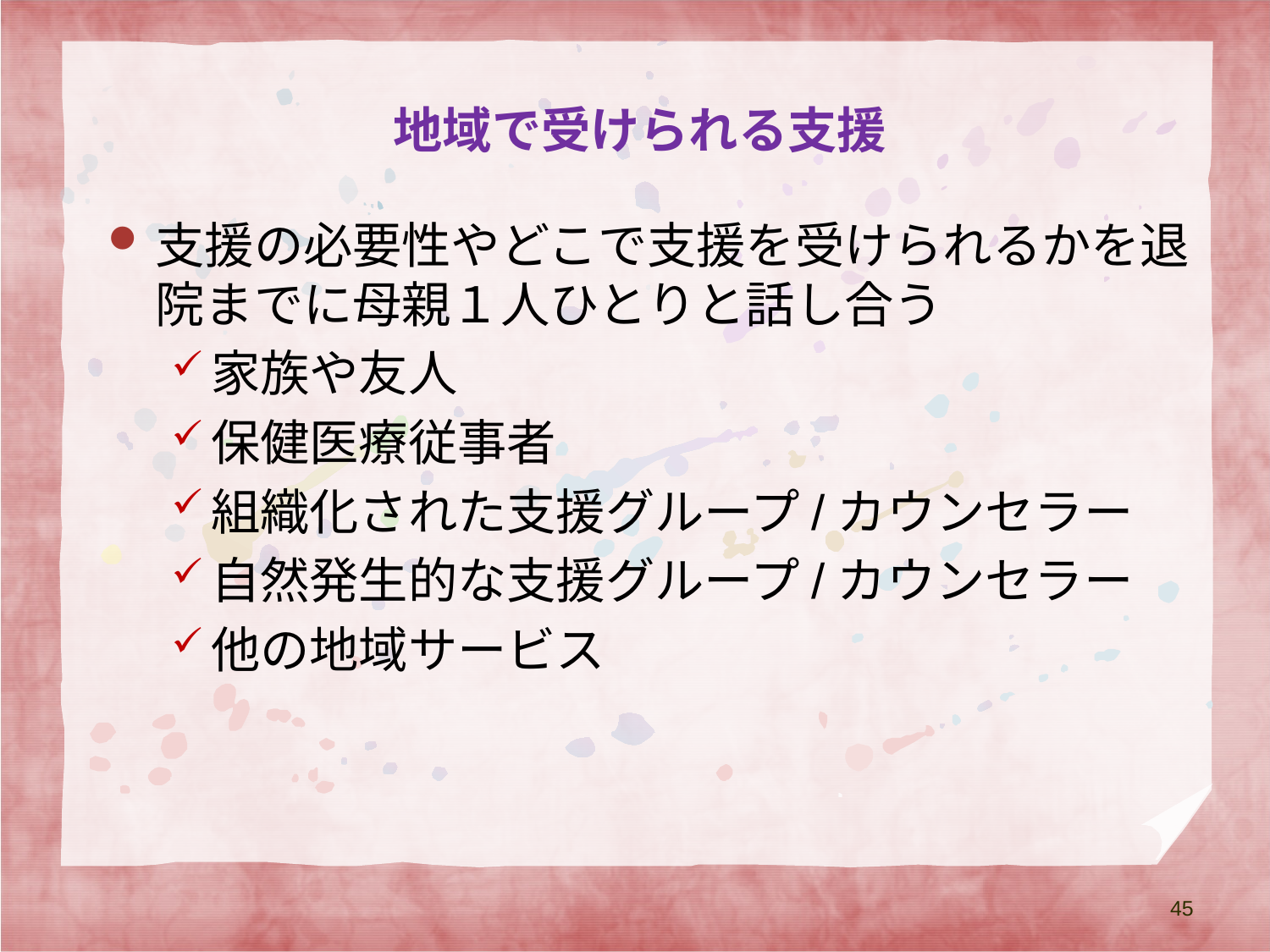

# 地域で受けられる支援
支援の必要性やどこで支援を受けられるかを退院までに母親１人ひとりと話し合う
家族や友人
保健医療従事者
組織化された支援グループ/カウンセラー
自然発生的な支援グループ/カウンセラー
他の地域サービス
45